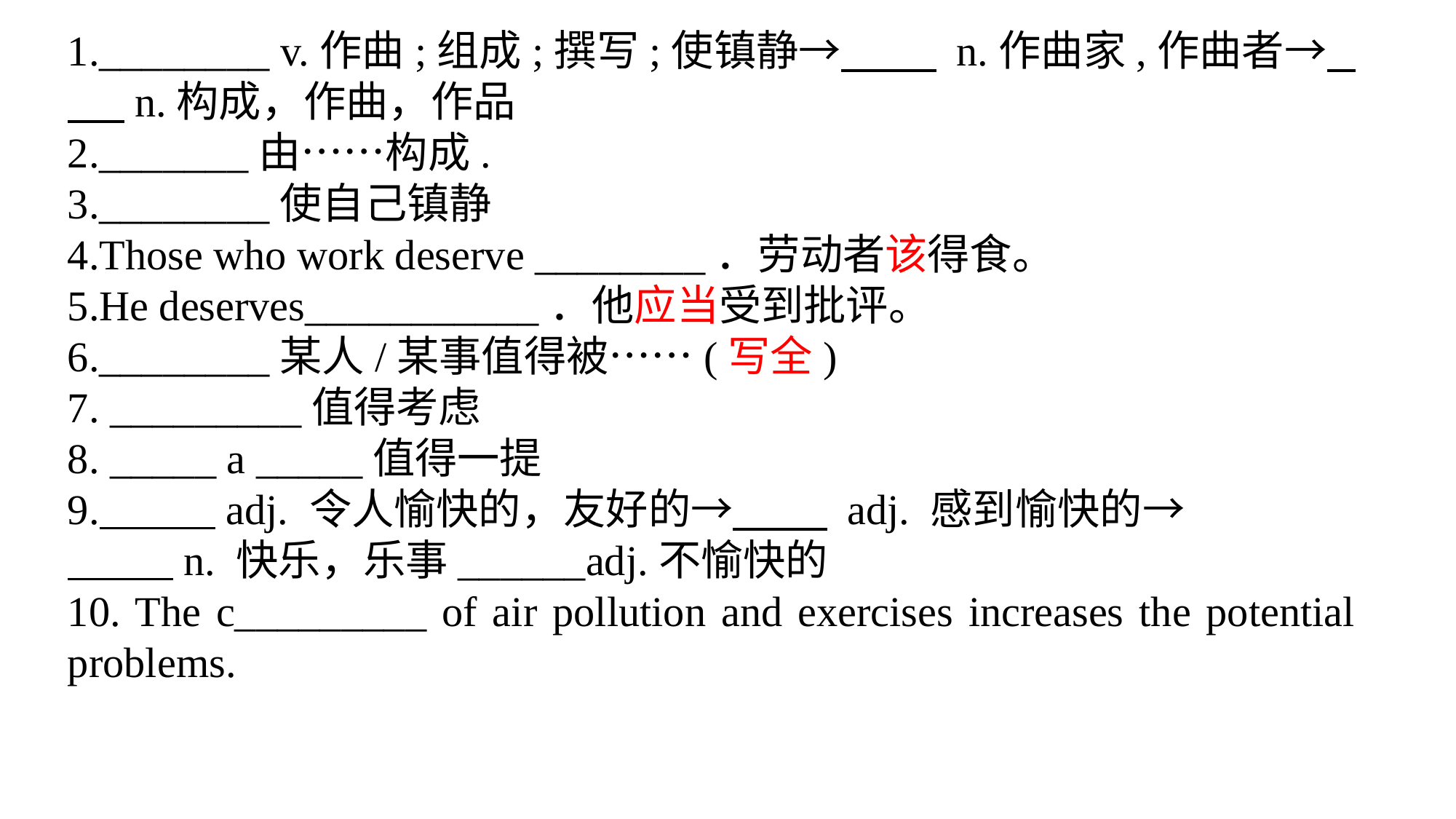

1.________ v.作曲;组成;撰写;使镇静→           n.作曲家,作曲者→          n.构成，作曲，作品
2._______由……构成.
3.________使自己镇静
4.Those who work deserve ________．劳动者该得食。
5.He deserves___________．他应当受到批评。
6.________某人/某事值得被……(写全)
7. _________值得考虑
8. _____ a _____值得一提
9.            adj. 令人愉快的，友好的→           adj. 感到愉快的→
           n. 快乐，乐事______adj.不愉快的
10. The c_________ of air pollution and exercises increases the potential problems.